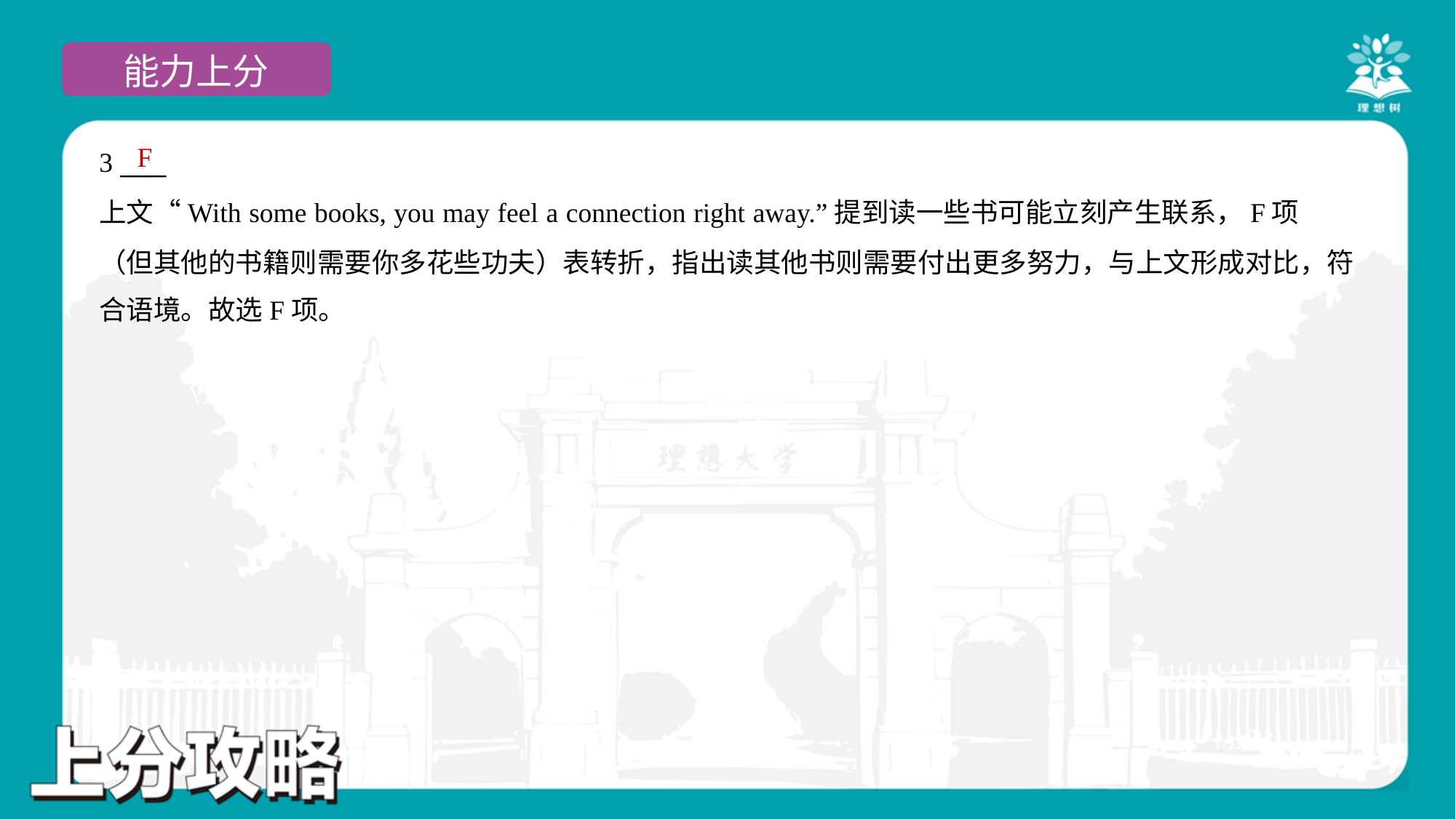

F
3 ___
上文“With some books, you may feel a connection right away.”提到读一些书可能立刻产生联系，F项
（但其他的书籍则需要你多花些功夫）表转折，指出读其他书则需要付出更多努力，与上文形成对比，符
合语境。故选F项。